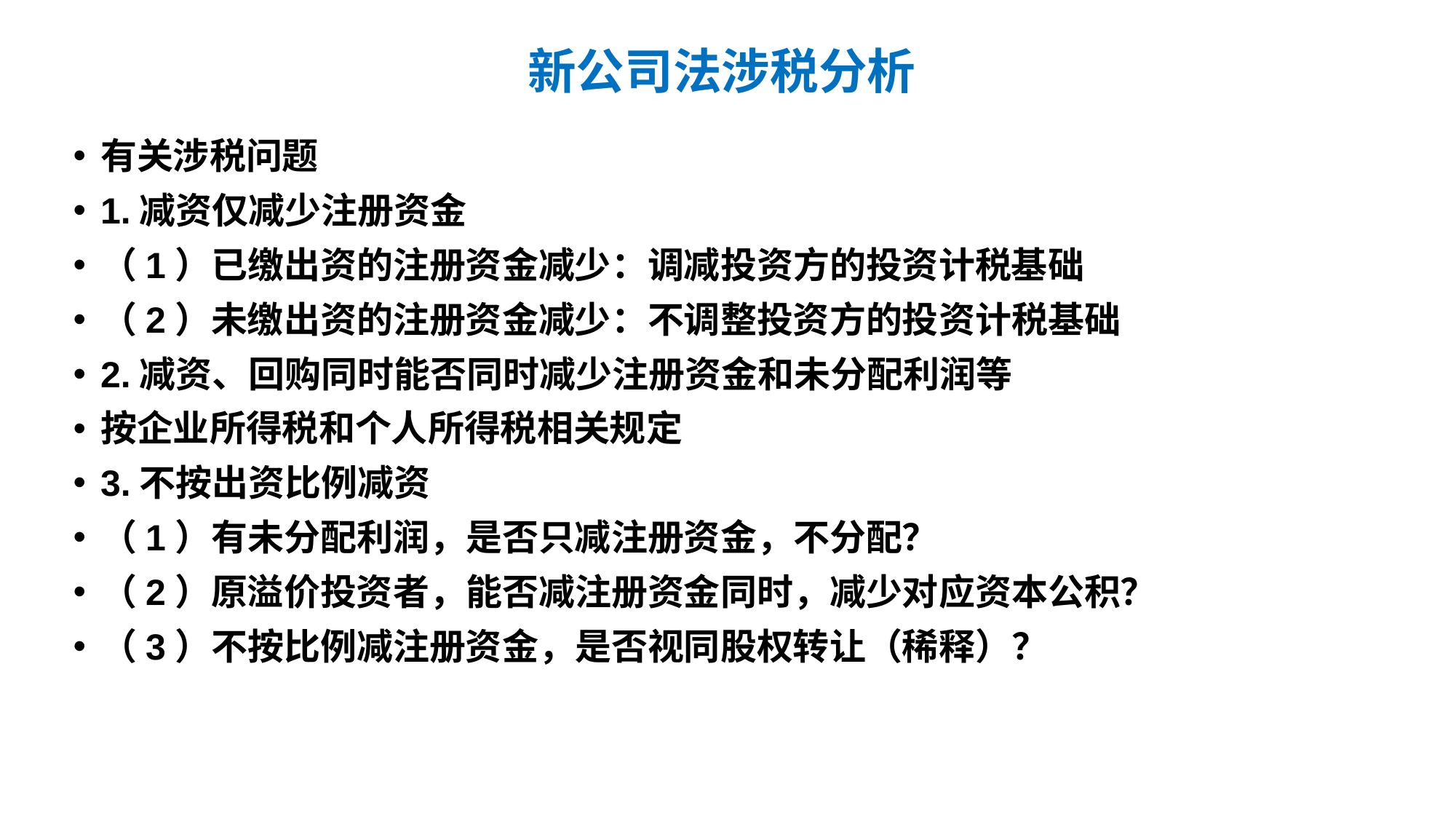

# 新公司法涉税分析
有关涉税问题
1.减资仅减少注册资金
（1）已缴出资的注册资金减少：调减投资方的投资计税基础
（2）未缴出资的注册资金减少：不调整投资方的投资计税基础
2.减资、回购同时能否同时减少注册资金和未分配利润等
按企业所得税和个人所得税相关规定
3.不按出资比例减资
（1）有未分配利润，是否只减注册资金，不分配？
（2）原溢价投资者，能否减注册资金同时，减少对应资本公积？
（3）不按比例减注册资金，是否视同股权转让（稀释）？